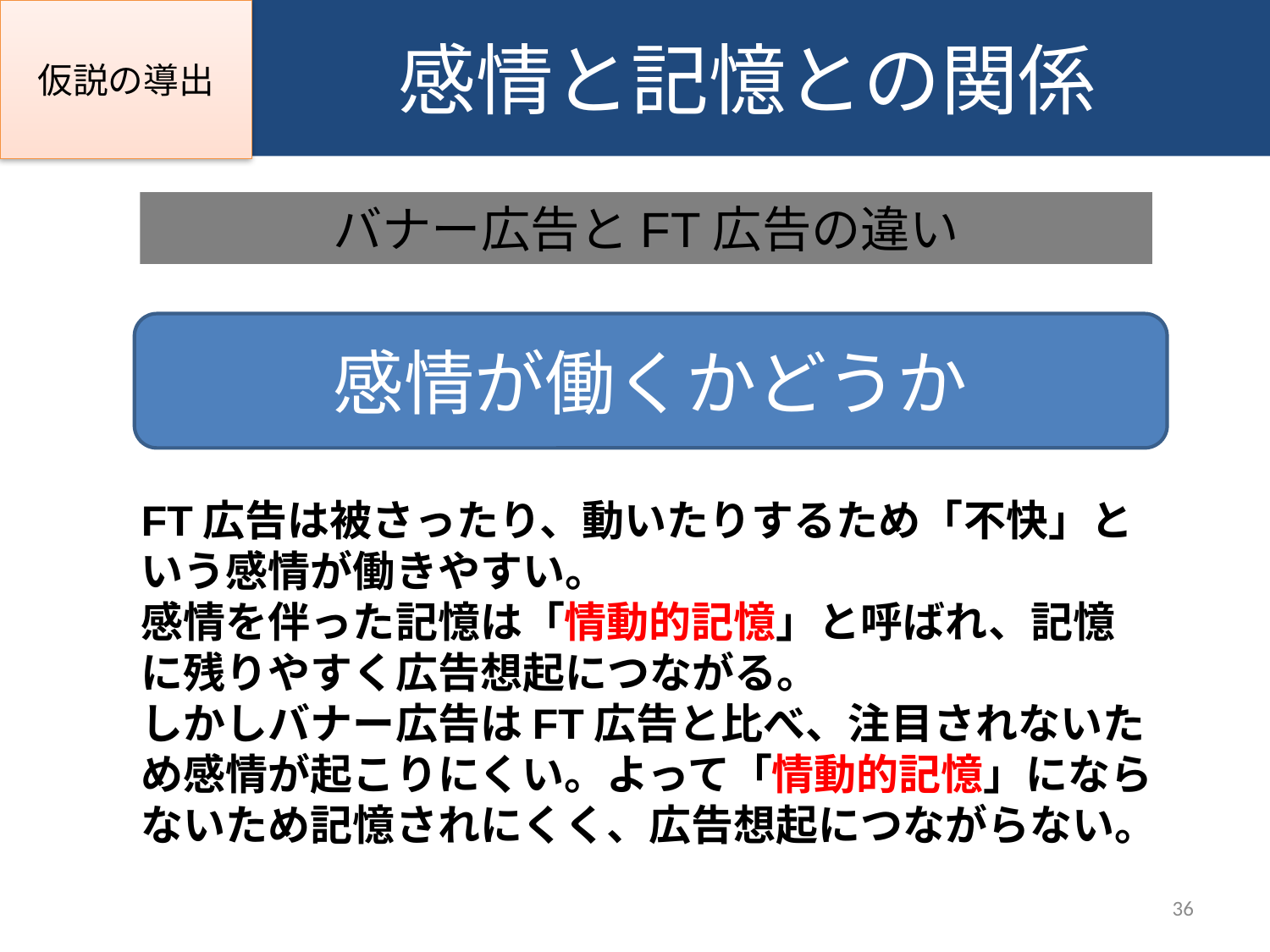

仮説の導出
# 感情と記憶との関係
バナー広告とFT広告の違い
感情が働くかどうか
FT広告は被さったり、動いたりするため「不快」という感情が働きやすい。
感情を伴った記憶は「情動的記憶」と呼ばれ、記憶に残りやすく広告想起につながる。
しかしバナー広告はFT広告と比べ、注目されないため感情が起こりにくい。よって「情動的記憶」にならないため記憶されにくく、広告想起につながらない。
36